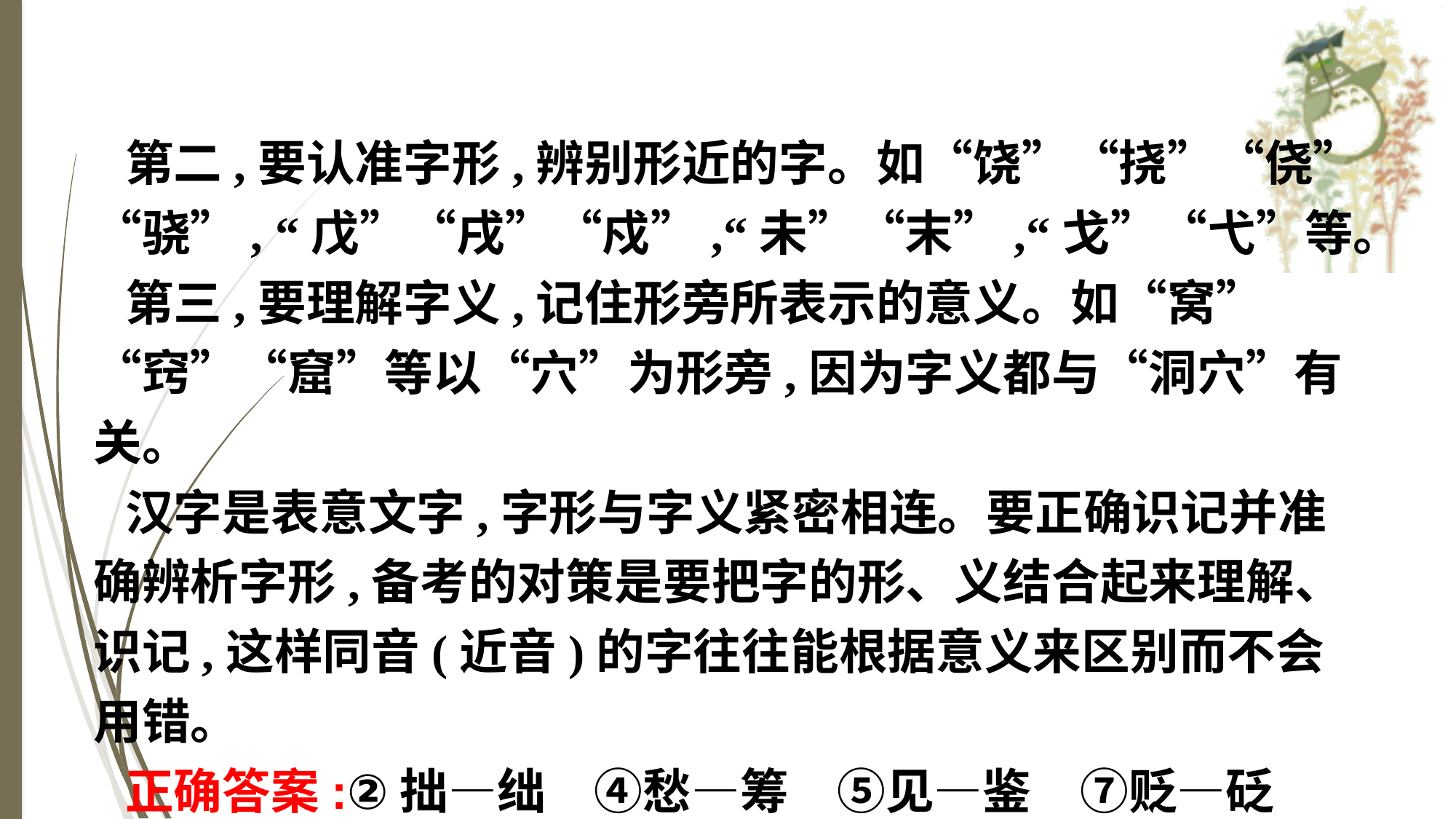

第二,要认准字形,辨别形近的字。如“饶”“挠”“侥”“骁”, “戊”“戌”“戍”,“未”“末”,“戈”“弋”等。
第三,要理解字义,记住形旁所表示的意义。如“窝”“窍”“窟”等以“穴”为形旁,因为字义都与“洞穴”有关。
汉字是表意文字,字形与字义紧密相连。要正确识记并准确辨析字形,备考的对策是要把字的形、义结合起来理解、识记,这样同音(近音)的字往往能根据意义来区别而不会用错。
正确答案:②拙—绌　④愁—筹　⑤见—鉴　⑦贬—砭